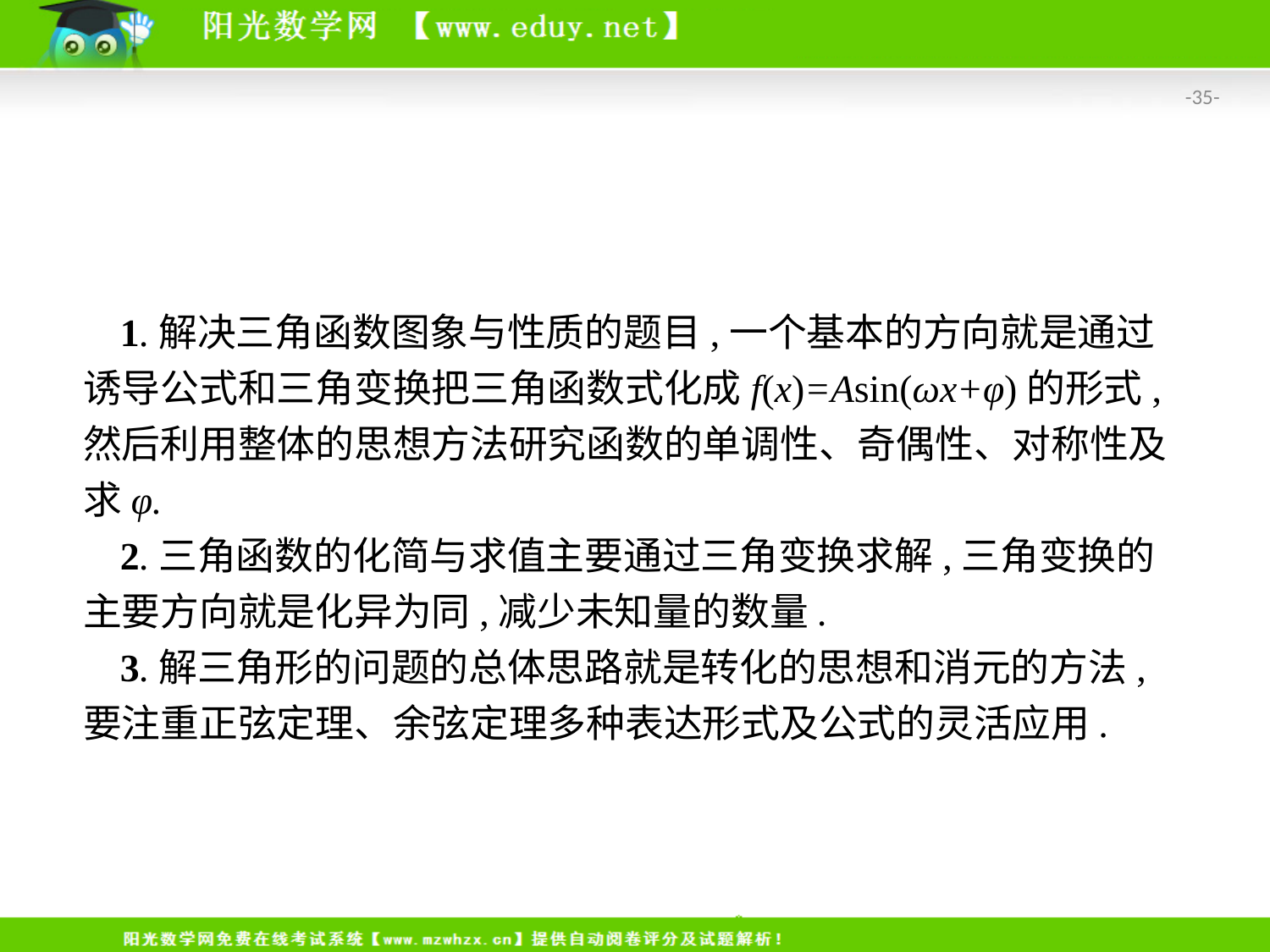

-35-
1.解决三角函数图象与性质的题目,一个基本的方向就是通过诱导公式和三角变换把三角函数式化成f(x)=Asin(ωx+φ)的形式,然后利用整体的思想方法研究函数的单调性、奇偶性、对称性及求φ.
2.三角函数的化简与求值主要通过三角变换求解,三角变换的主要方向就是化异为同,减少未知量的数量.
3.解三角形的问题的总体思路就是转化的思想和消元的方法,要注重正弦定理、余弦定理多种表达形式及公式的灵活应用.